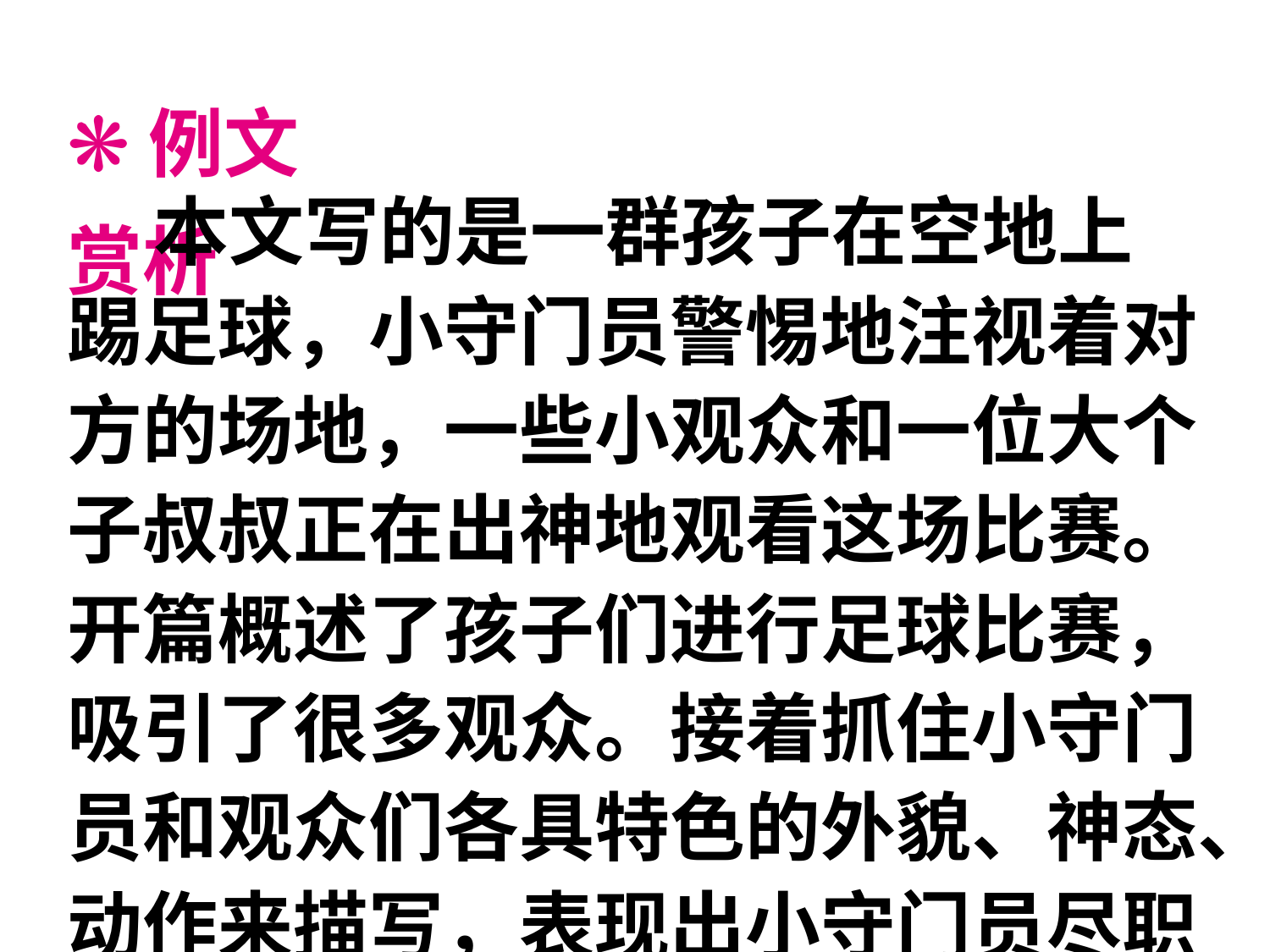

❋例文赏析
    本文写的是一群孩子在空地上踢足球，小守门员警惕地注视着对方的场地，一些小观众和一位大个子叔叔正在出神地观看这场比赛。开篇概述了孩子们进行足球比赛，吸引了很多观众。接着抓住小守门员和观众们各具特色的外貌、神态、动作来描写，表现出小守门员尽职尽责的品质和众人观看比赛的专注。